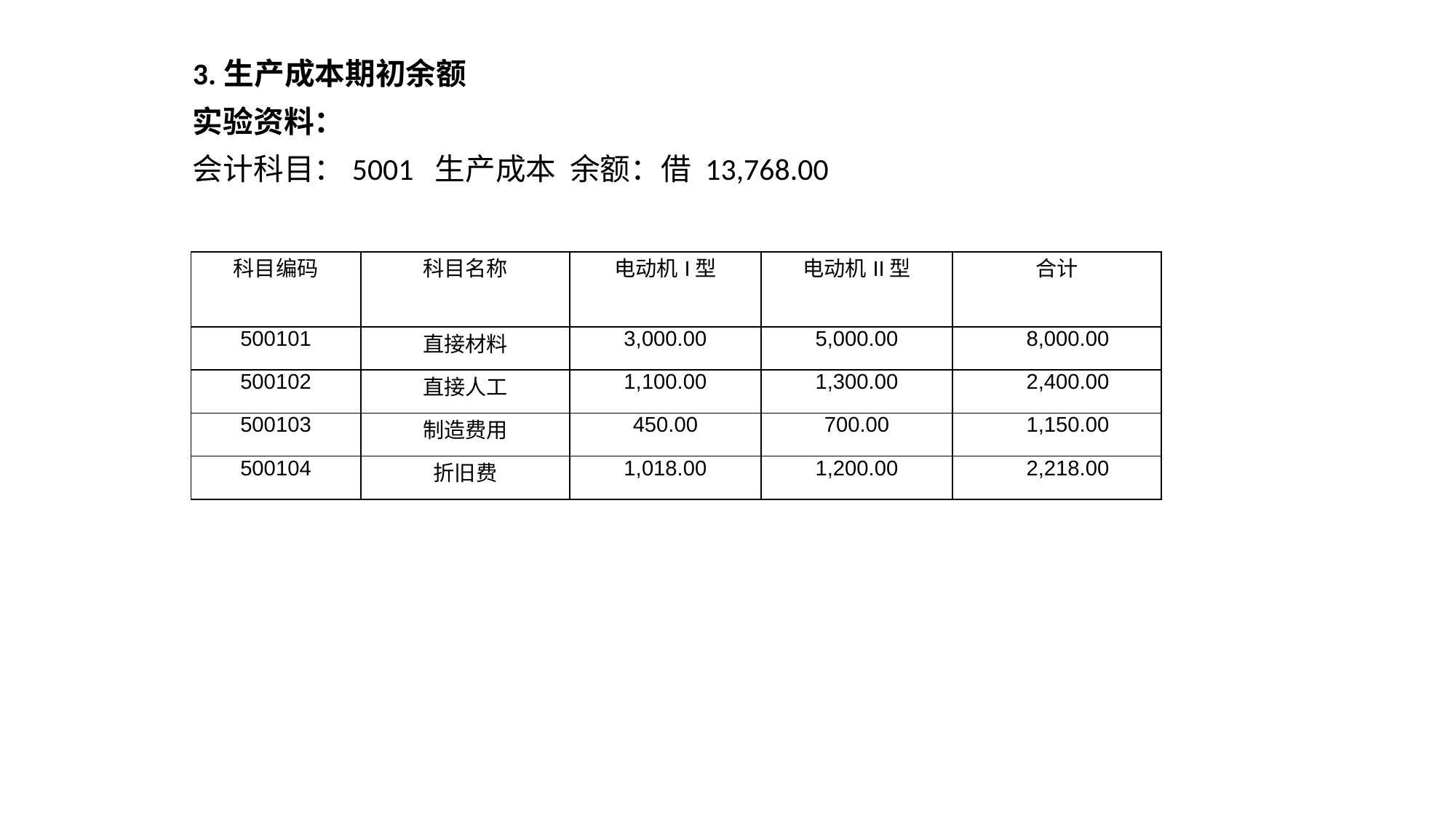

3.生产成本期初余额
实验资料：
会计科目：5001  生产成本  余额：借 13,768.00
| 科目编码 | 科目名称 | 电动机I型 | 电动机II型 | 合计 |
| --- | --- | --- | --- | --- |
| 500101 | 直接材料 | 3,000.00 | 5,000.00 | 8,000.00 |
| 500102 | 直接人工 | 1,100.00 | 1,300.00 | 2,400.00 |
| 500103 | 制造费用 | 450.00 | 700.00 | 1,150.00 |
| 500104 | 折旧费 | 1,018.00 | 1,200.00 | 2,218.00 |